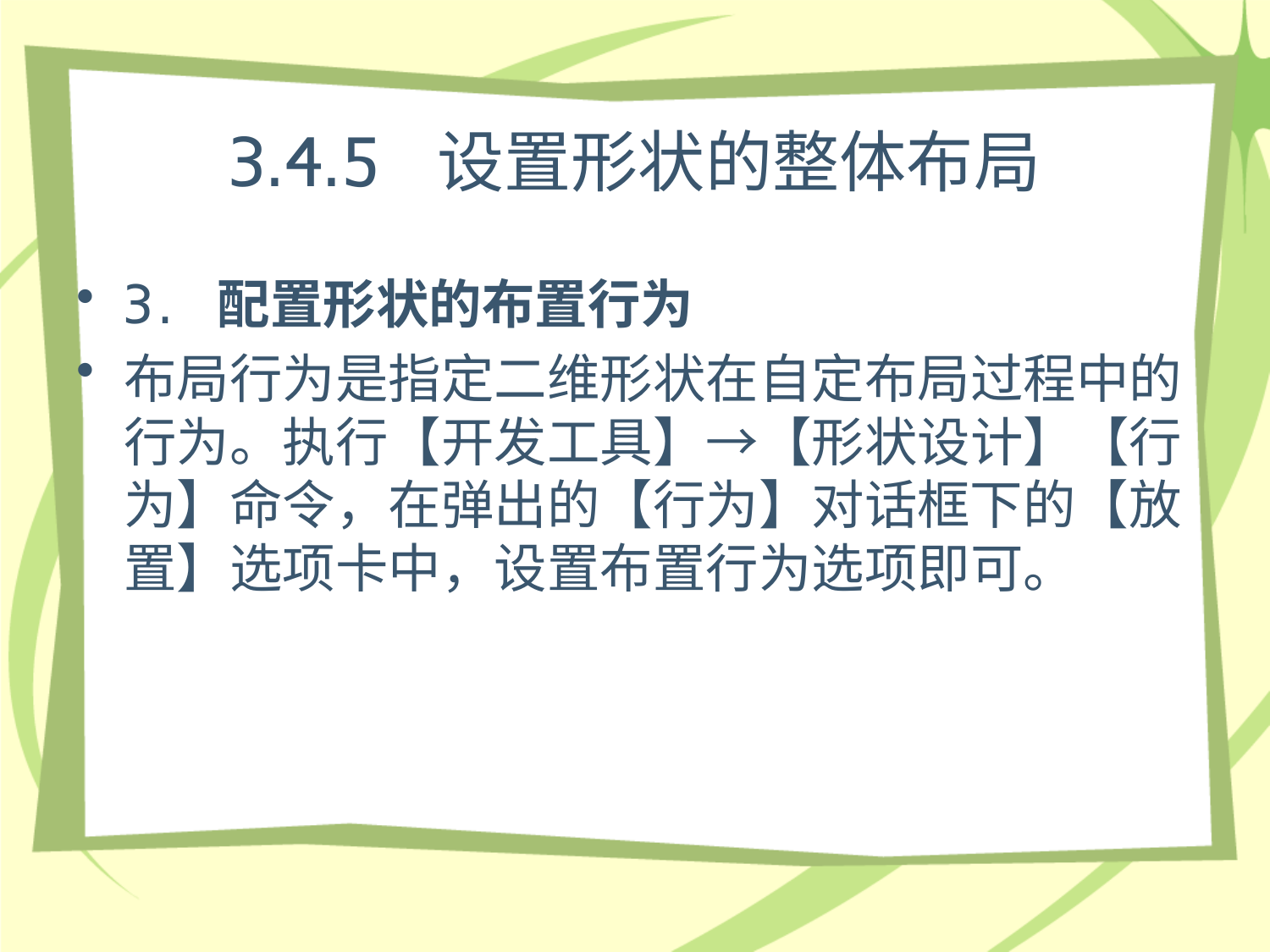

# 3.4.5  设置形状的整体布局
3.  配置形状的布置行为
布局行为是指定二维形状在自定布局过程中的行为。执行【开发工具】→【形状设计】【行为】命令，在弹出的【行为】对话框下的【放置】选项卡中，设置布置行为选项即可。